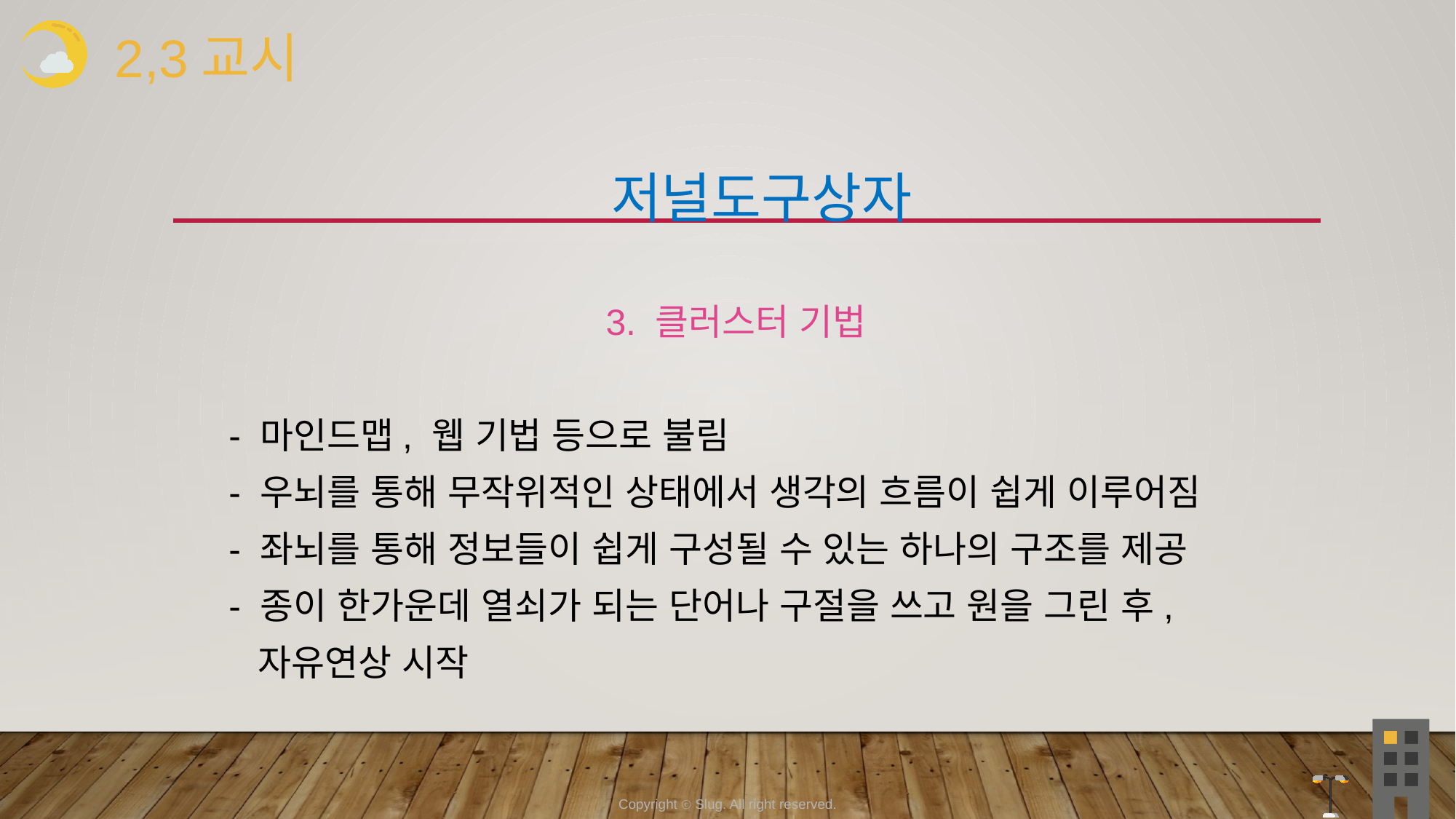

2,3교시

 저널도구상자

                                       3. 클러스터 기법

  - 마인드맵, 웹 기법 등으로 불림
  - 우뇌를 통해 무작위적인 상태에서 생각의 흐름이 쉽게 이루어짐
  - 좌뇌를 통해 정보들이 쉽게 구성될 수 있는 하나의 구조를 제공
  - 종이 한가운데 열쇠가 되는 단어나 구절을 쓰고 원을 그린 후,
    자유연상 시작

Copyright ⓒ Slug. All right reserved.